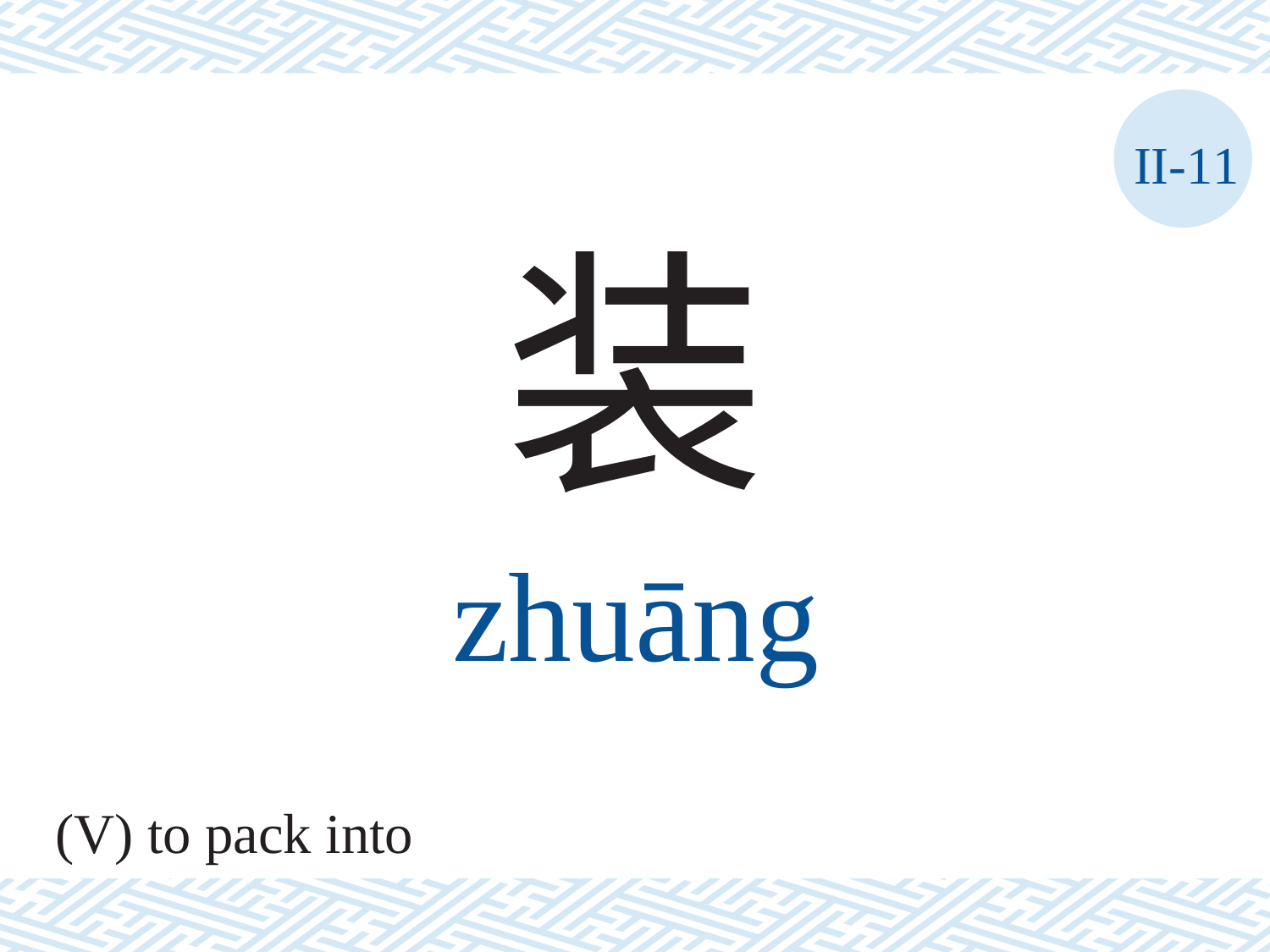

II-11
装
zhuāng
(V) to pack into